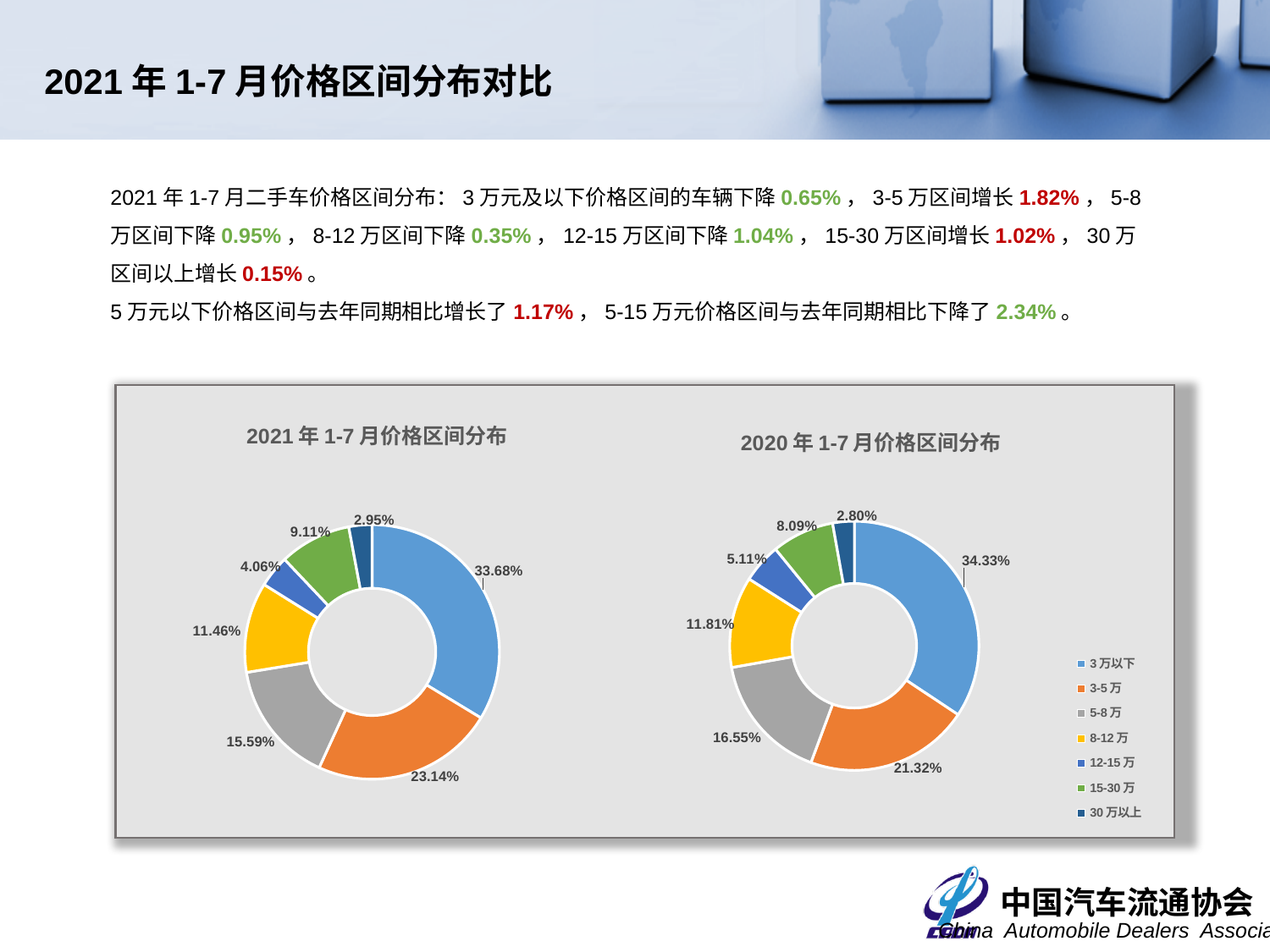

2021年1-7月价格区间分布对比
2021年1-7月二手车价格区间分布：3万元及以下价格区间的车辆下降0.65%，3-5万区间增长1.82%，5-8万区间下降0.95%，8-12万区间下降0.35%，12-15万区间下降1.04%，15-30万区间增长1.02%，30万区间以上增长0.15%。
5万元以下价格区间与去年同期相比增长了1.17%，5-15万元价格区间与去年同期相比下降了2.34%。

### Chart: 2020年1-7月价格区间分布

| Category |  |
|---|---|
| 3万以下 | 0.34333143776694214 |
| 3-5万 | 0.21322702029062662 |
| 5-8万 | 0.16545214758139296 |
| 8-12万 | 0.1180919529356897 |
| 12-15万 | 0.05106479867215025 |
| 15-30万 | 0.08086772209750104 |
| 30万以上 | 0.027964920655697313 |

### Chart: 2021年1-7月价格区间分布

| Category |  |
|---|---|
| 3万以下 | 0.3368421413470018 |
| 3-5万 | 0.23144849525183975 |
| 5-8万 | 0.15590471285221272 |
| 8-12万 | 0.11462172832861846 |
| 12-15万 | 0.04064709698484754 |
| 15-30万 | 0.09108446249077663 |
| 30万以上 | 0.02945136274470315 |